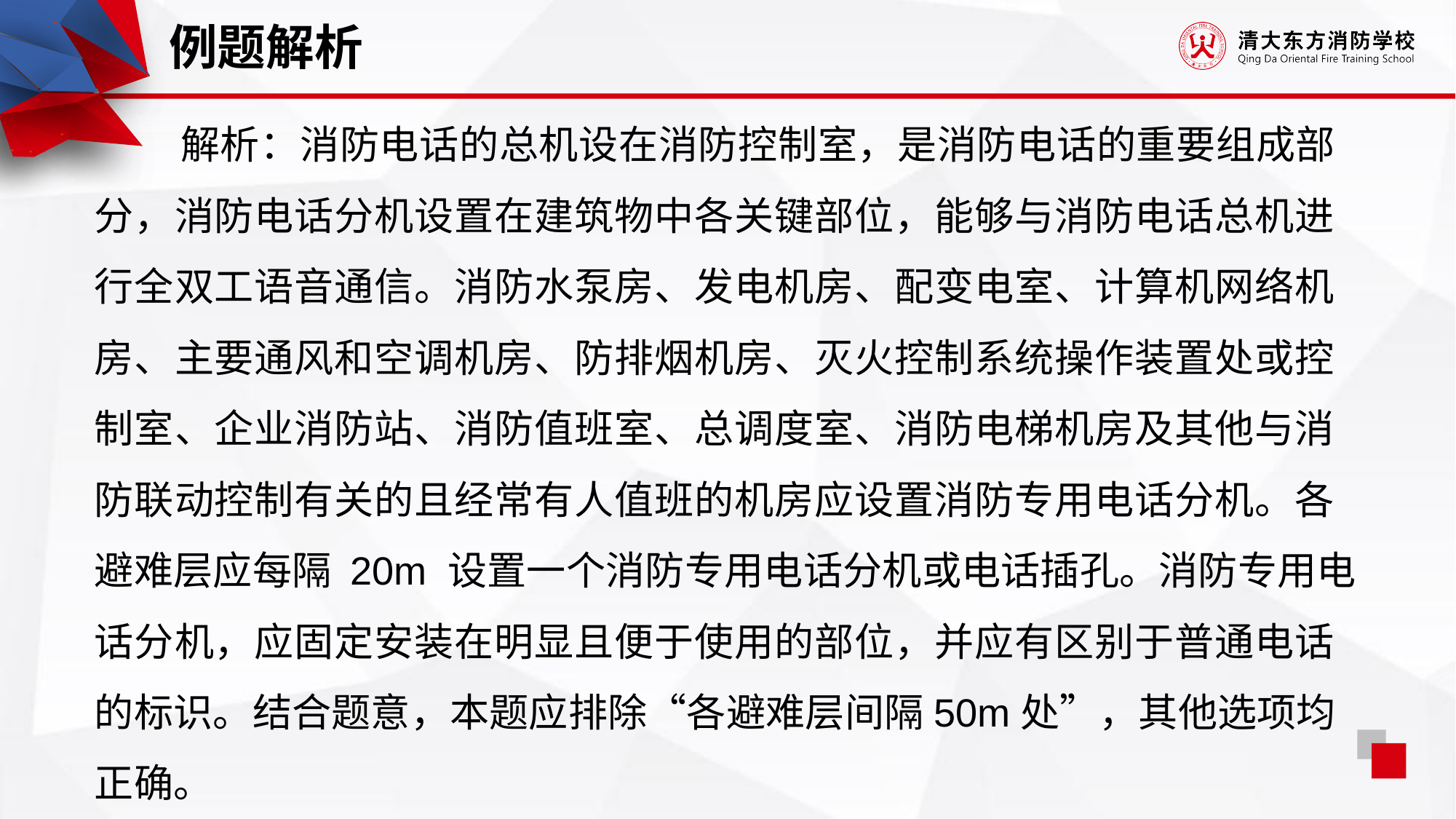

例题解析

解析：消防电话的总机设在消防控制室，是消防电话的重要组成部分，消防电话分机设置在建筑物中各关键部位，能够与消防电话总机进行全双工语音通信。消防水泵房、发电机房、配变电室、计算机网络机房、主要通风和空调机房、防排烟机房、灭火控制系统操作装置处或控制室、企业消防站、消防值班室、总调度室、消防电梯机房及其他与消防联动控制有关的且经常有人值班的机房应设置消防专用电话分机。各避难层应每隔 20m 设置一个消防专用电话分机或电话插孔。消防专用电话分机，应固定安装在明显且便于使用的部位，并应有区别于普通电话的标识。结合题意，本题应排除“各避难层间隔50m处”，其他选项均正确。